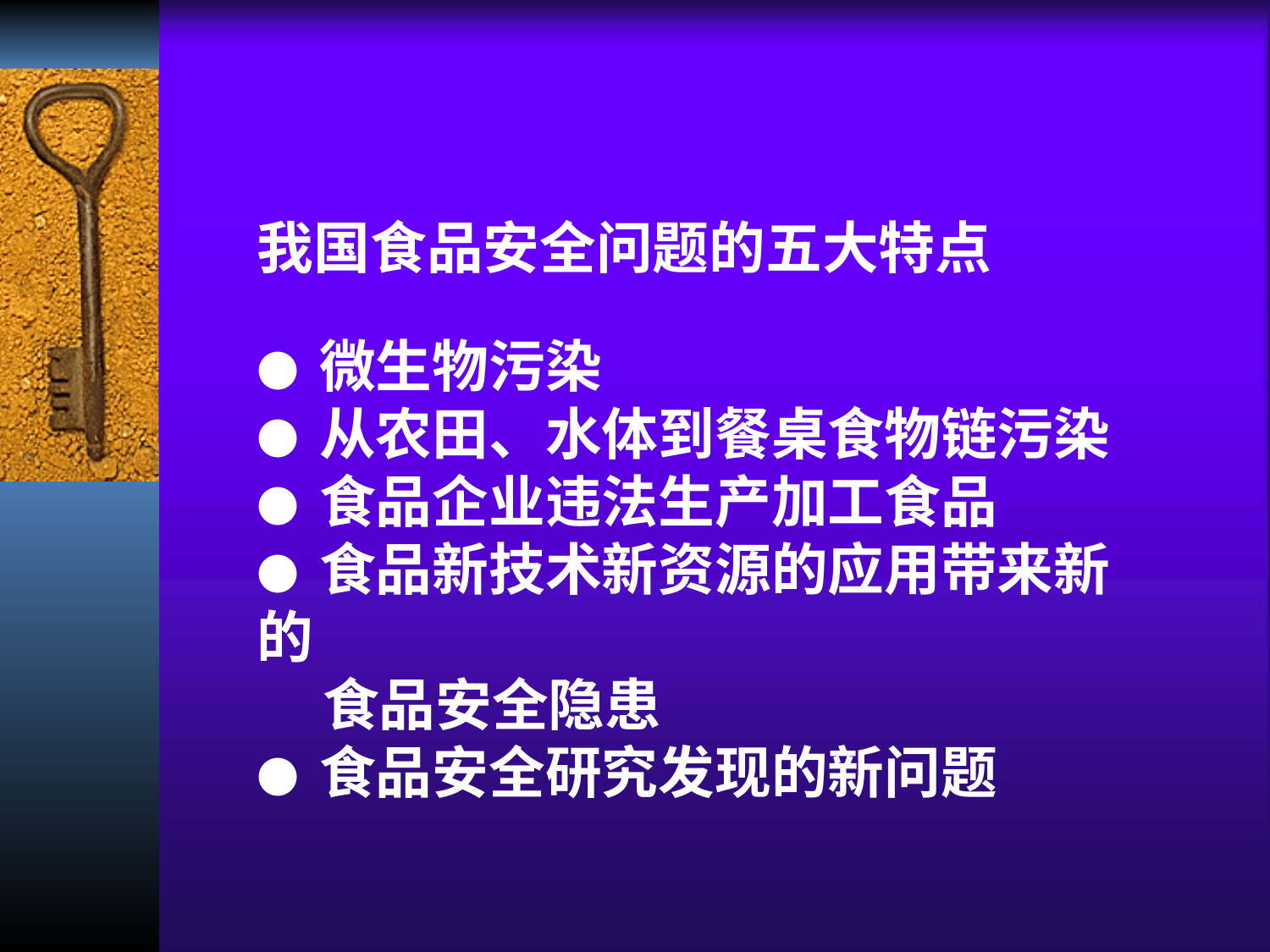

我国食品安全问题的五大特点

● 微生物污染
● 从农田、水体到餐桌食物链污染
● 食品企业违法生产加工食品
● 食品新技术新资源的应用带来新的
    食品安全隐患
● 食品安全研究发现的新问题